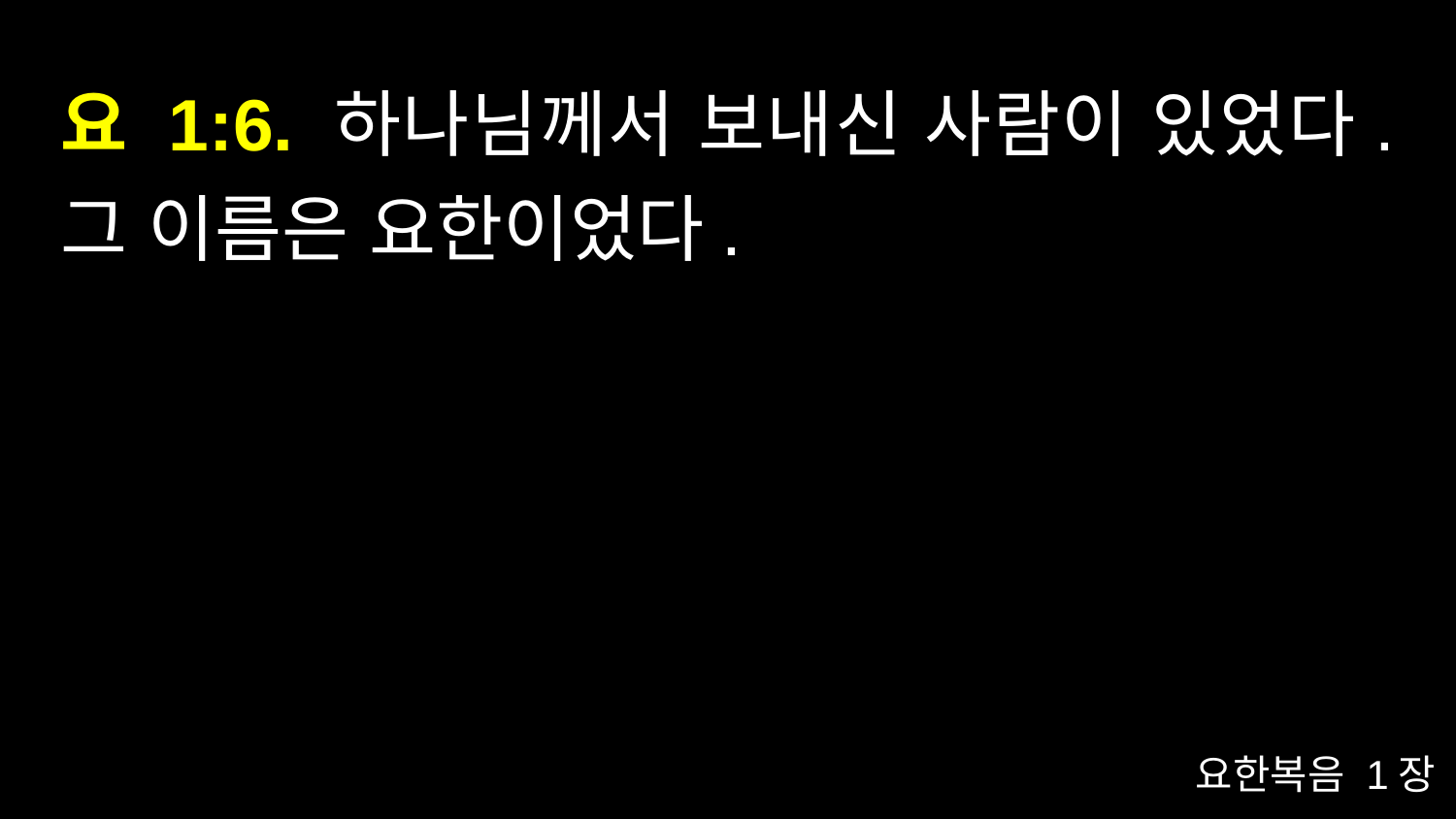

# 요 1:6. 하나님께서 보내신 사람이 있었다. 그 이름은 요한이었다.
요한복음 1장